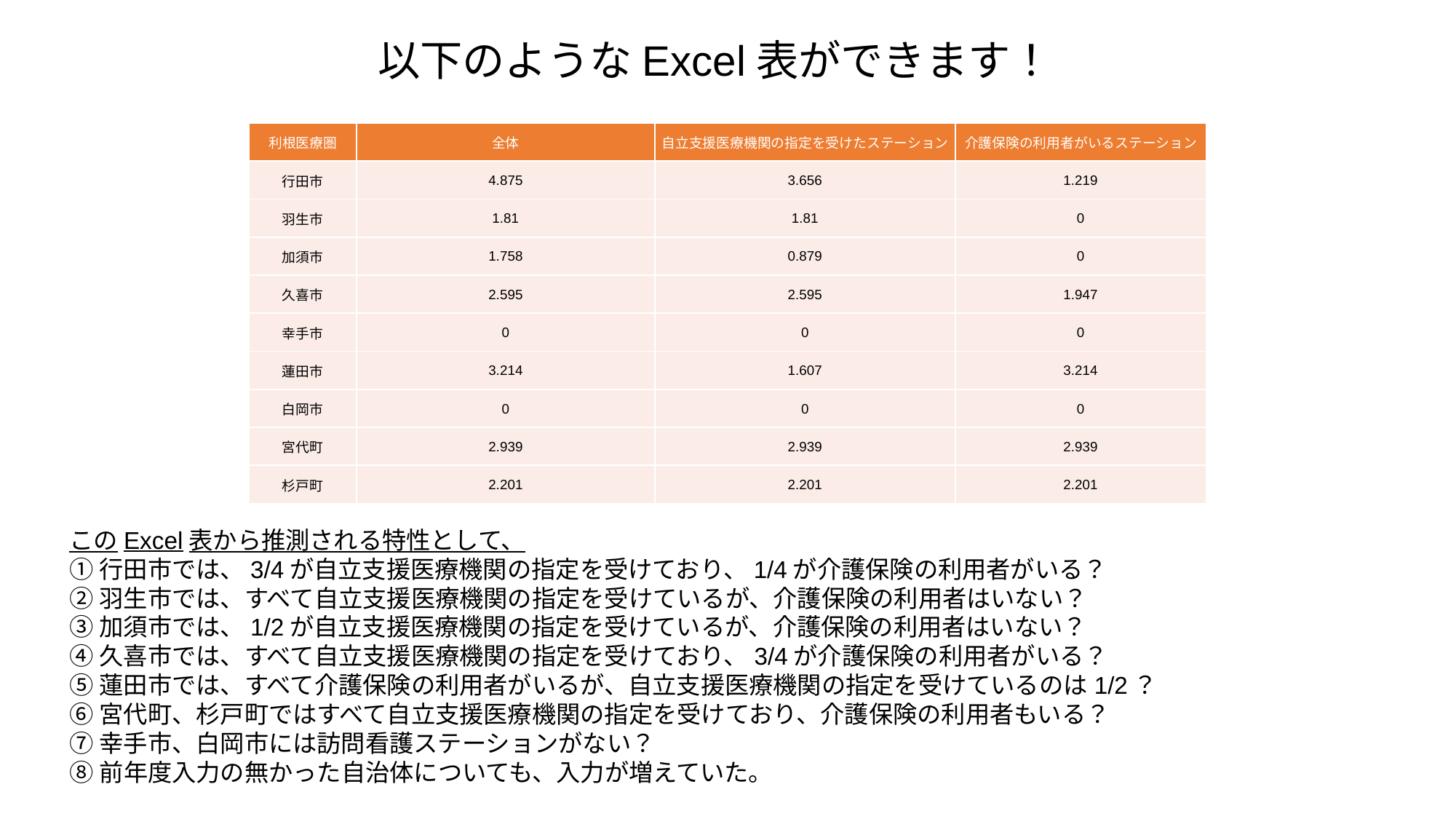

以下のようなExcel表ができます！
| 利根医療圏 | 全体 | 自立支援医療機関の指定を受けたステーション | 介護保険の利用者がいるステーション |
| --- | --- | --- | --- |
| 行田市 | 4.875 | 3.656 | 1.219 |
| 羽生市 | 1.81 | 1.81 | 0 |
| 加須市 | 1.758 | 0.879 | 0 |
| 久喜市 | 2.595 | 2.595 | 1.947 |
| 幸手市 | 0 | 0 | 0 |
| 蓮田市 | 3.214 | 1.607 | 3.214 |
| 白岡市 | 0 | 0 | 0 |
| 宮代町 | 2.939 | 2.939 | 2.939 |
| 杉戸町 | 2.201 | 2.201 | 2.201 |
このExcel表から推測される特性として、
①行田市では、3/4が自立支援医療機関の指定を受けており、1/4が介護保険の利用者がいる？
②羽生市では、すべて自立支援医療機関の指定を受けているが、介護保険の利用者はいない？
③加須市では、1/2が自立支援医療機関の指定を受けているが、介護保険の利用者はいない？
④久喜市では、すべて自立支援医療機関の指定を受けており、3/4が介護保険の利用者がいる？
⑤蓮田市では、すべて介護保険の利用者がいるが、自立支援医療機関の指定を受けているのは1/2？
⑥宮代町、杉戸町ではすべて自立支援医療機関の指定を受けており、介護保険の利用者もいる？
⑦幸手市、白岡市には訪問看護ステーションがない？
⑧前年度入力の無かった自治体についても、入力が増えていた。